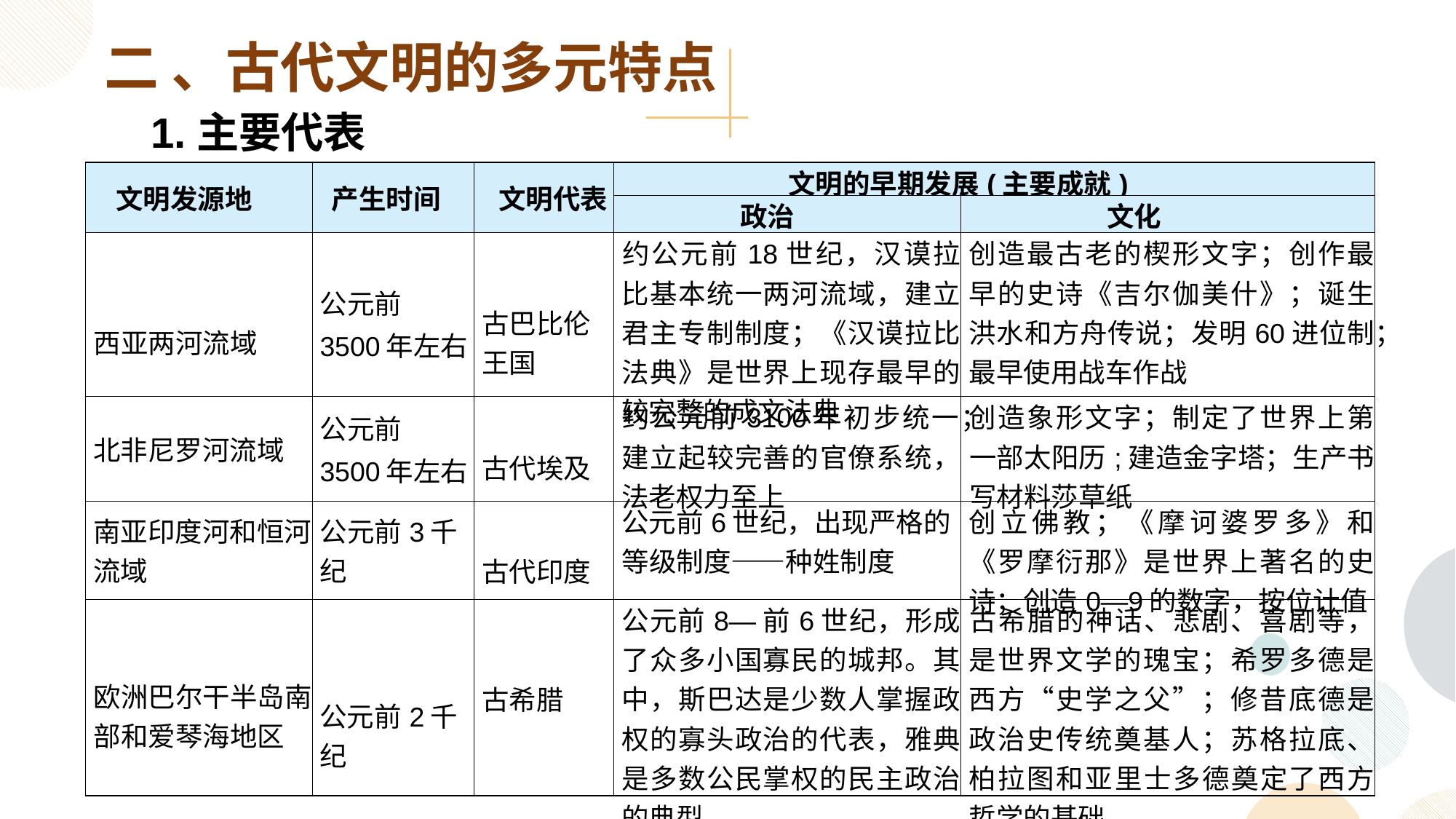

二 、古代文明的多元特点
1.主要代表
| 文明发源地 | 产生时间 | 文明代表 | 文明的早期发展(主要成就) |  |
| --- | --- | --- | --- | --- |
|  |  |  | 政治 | 文化 |
| 西亚两河流域 | 公元前 3500年左右 | 古巴比伦王国 | 约公元前18世纪，汉谟拉比基本统一两河流域，建立君主专制制度；《汉谟拉比法典》是世界上现存最早的较完整的成文法典 | 创造最古老的楔形文字；创作最早的史诗《吉尔伽美什》；诞生洪水和方舟传说；发明60进位制；最早使用战车作战 |
| 北非尼罗河流域 | 公元前 3500年左右 | 古代埃及 | 约公元前3100年初步统一；建立起较完善的官僚系统，法老权力至上 | 创造象形文字；制定了世界上第一部太阳历;建造金字塔；生产书写材料莎草纸 |
| 南亚印度河和恒河流域 | 公元前3千纪 | 古代印度 | 公元前6世纪，出现严格的等级制度——种姓制度 | 创立佛教；《摩诃婆罗多》和《罗摩衍那》是世界上著名的史诗；创造0—9的数字，按位计值 |
| 欧洲巴尔干半岛南部和爱琴海地区 | 公元前2千纪 | 古希腊 | 公元前8—前6世纪，形成了众多小国寡民的城邦。其中，斯巴达是少数人掌握政权的寡头政治的代表，雅典是多数公民掌权的民主政治的典型 | 古希腊的神话、悲剧、喜剧等，是世界文学的瑰宝；希罗多德是西方“史学之父”；修昔底德是政治史传统奠基人；苏格拉底、柏拉图和亚里士多德奠定了西方哲学的基础 |